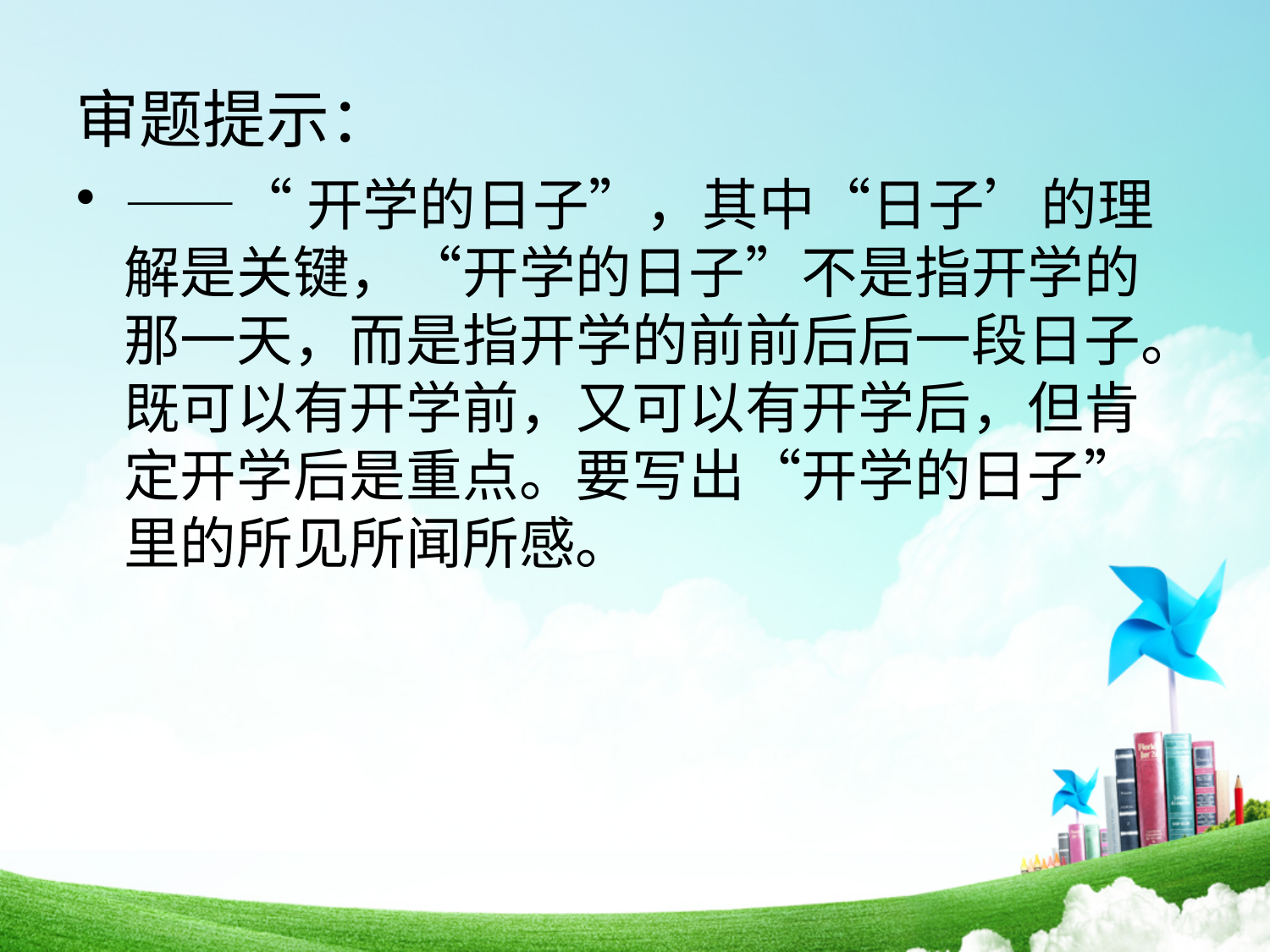

# 审题提示：
——“开学的日子”，其中“日子’的理解是关键，“开学的日子”不是指开学的那一天，而是指开学的前前后后一段日子。既可以有开学前，又可以有开学后，但肯定开学后是重点。要写出“开学的日子”里的所见所闻所感。